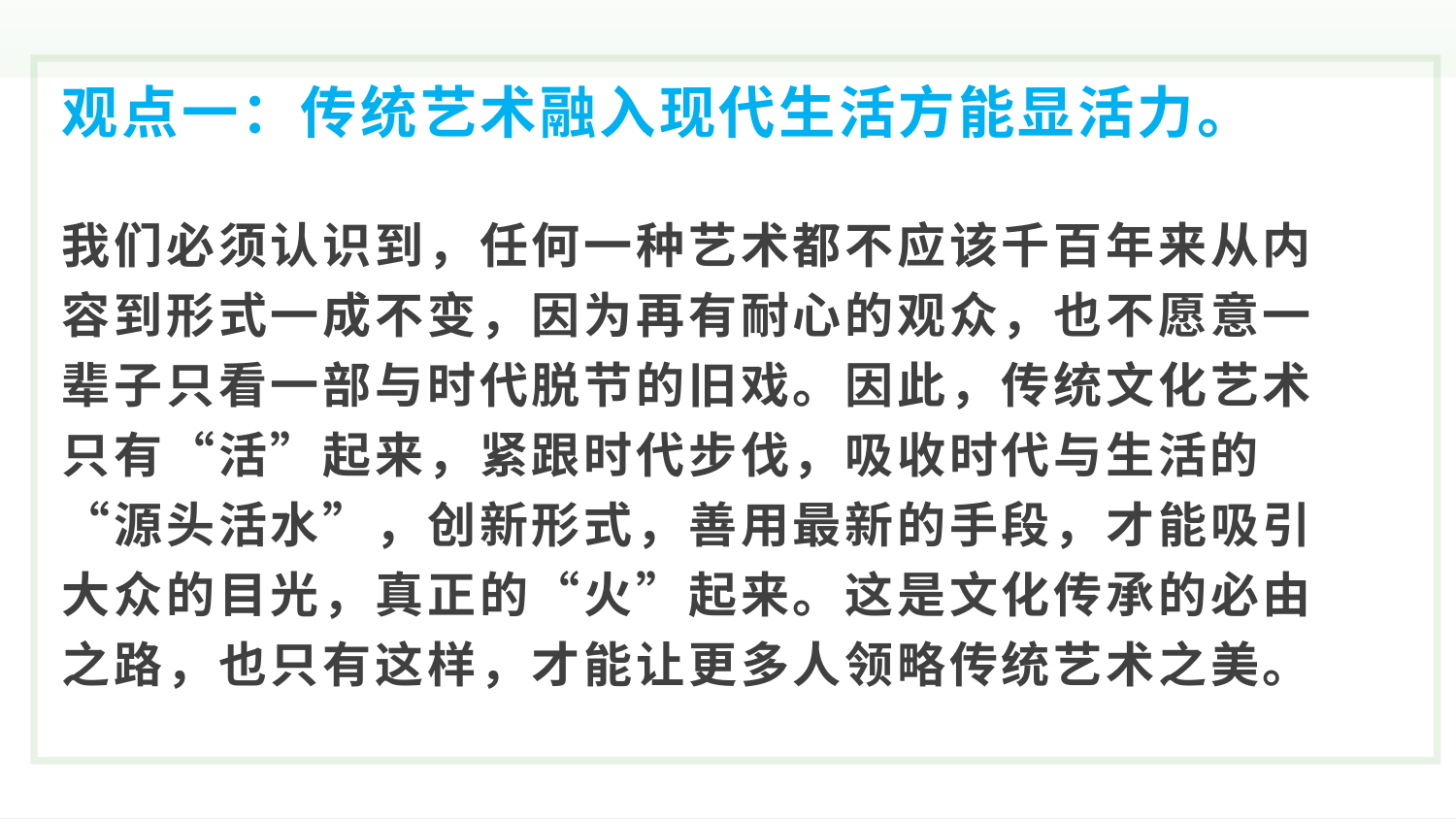

观点一：传统艺术融入现代生活方能显活力。
我们必须认识到，任何一种艺术都不应该千百年来从内容到形式一成不变，因为再有耐心的观众，也不愿意一辈子只看一部与时代脱节的旧戏。因此，传统文化艺术只有“活”起来，紧跟时代步伐，吸收时代与生活的“源头活水”，创新形式，善用最新的手段，才能吸引大众的目光，真正的“火”起来。这是文化传承的必由之路，也只有这样，才能让更多人领略传统艺术之美。